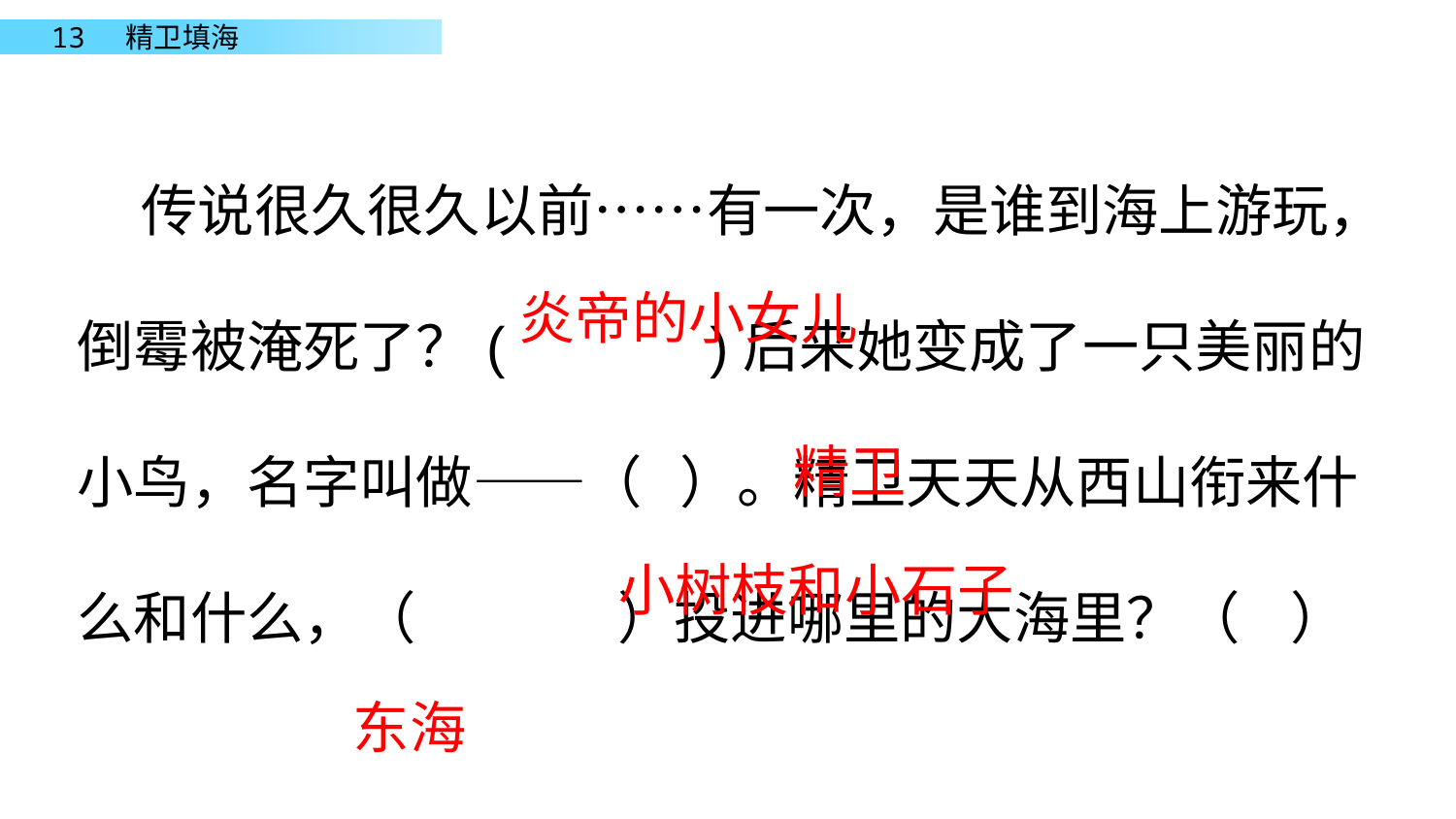

传说很久很久以前……有一次，是谁到海上游玩，倒霉被淹死了？(             )后来她变成了一只美丽的小鸟，名字叫做——（   ）。精卫天天从西山衔来什么和什么，（                ）投进哪里的大海里？（    ）
炎帝的小女儿
精卫
小树枝和小石子
东海